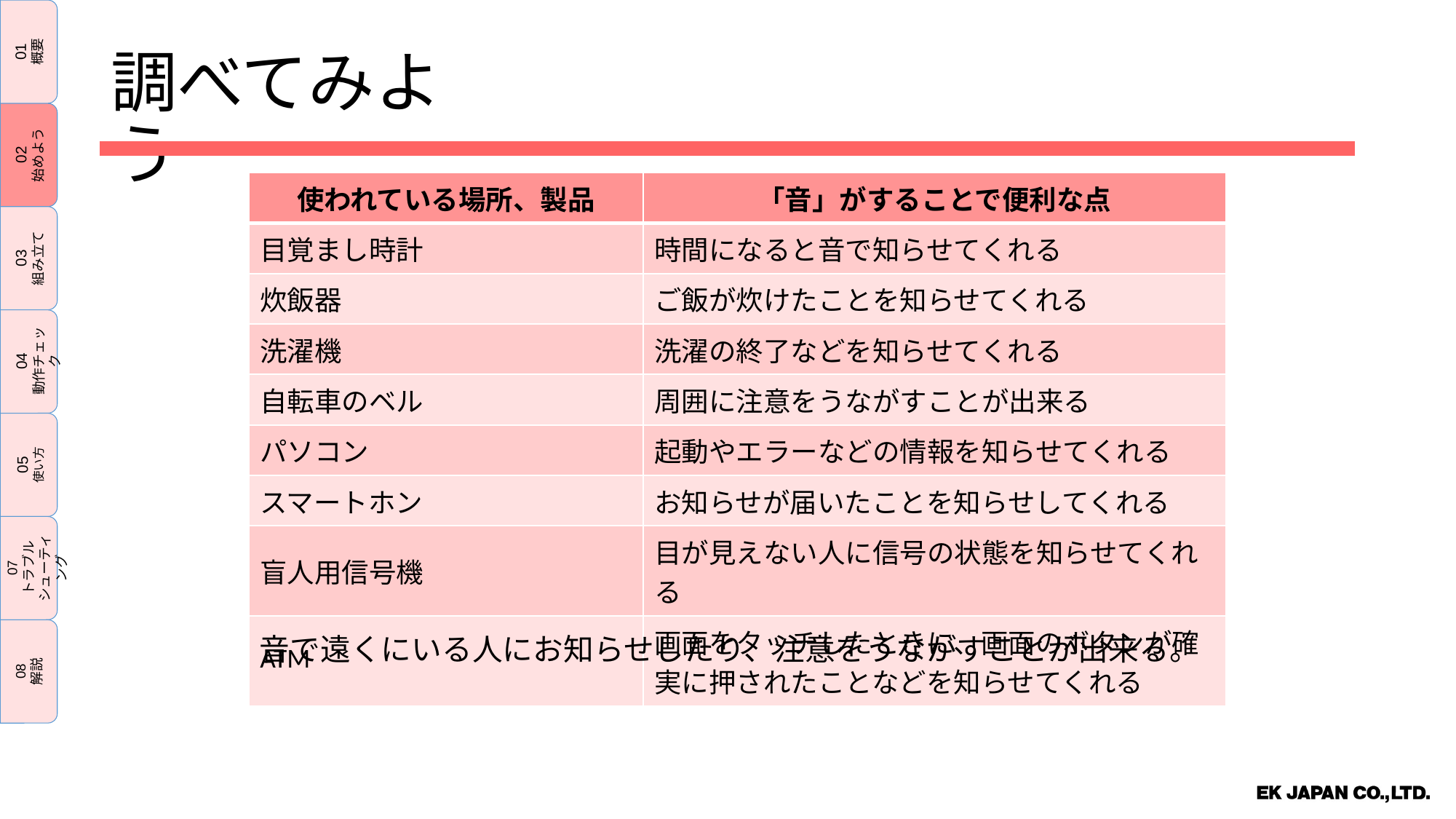

01
概要

02
始めよう

03
組み立て

04
動作チェック

05
使い方
07
トラブル
シューティング

08
解説
調べてみよう
| 使われている場所、製品 | 「音」がすることで便利な点 |
| --- | --- |
| 目覚まし時計 | 時間になると音で知らせてくれる |
| 炊飯器 | ご飯が炊けたことを知らせてくれる |
| 洗濯機 | 洗濯の終了などを知らせてくれる |
| 自転車のベル | 周囲に注意をうながすことが出来る |
| パソコン | 起動やエラーなどの情報を知らせてくれる |
| スマートホン | お知らせが届いたことを知らせしてくれる |
| 盲人用信号機 | 目が見えない人に信号の状態を知らせてくれる |
| ATM | 画面をタッチしたときに、画面のボタンが確実に押されたことなどを知らせてくれる |
音で遠くにいる人にお知らせしたり、注意をうながすことが出来る。